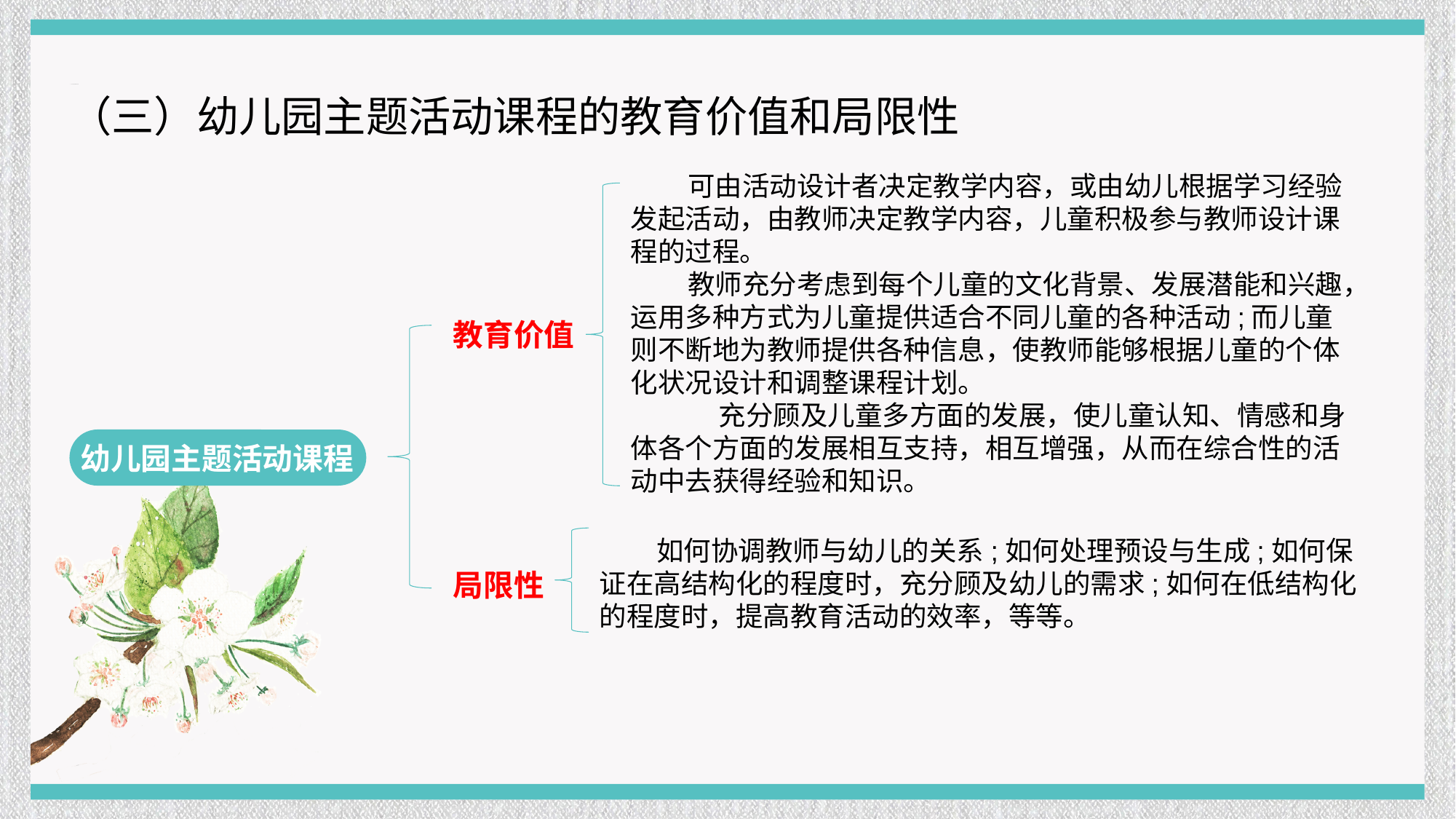

（三）幼儿园主题活动课程的教育价值和局限性
   可由活动设计者决定教学内容，或由幼儿根据学习经验发起活动，由教师决定教学内容，儿童积极参与教师设计课程的过程。
   教师充分考虑到每个儿童的文化背景、发展潜能和兴趣，运用多种方式为儿童提供适合不同儿童的各种活动;而儿童则不断地为教师提供各种信息，使教师能够根据儿童的个体化状况设计和调整课程计划。        充分顾及儿童多方面的发展，使儿童认知、情感和身体各个方面的发展相互支持，相互增强，从而在综合性的活动中去获得经验和知识。

   如何协调教师与幼儿的关系;如何处理预设与生成;如何保证在高结构化的程度时，充分顾及幼儿的需求;如何在低结构化的程度时，提高教育活动的效率，等等。

教育价值

局限性

幼儿园主题活动课程